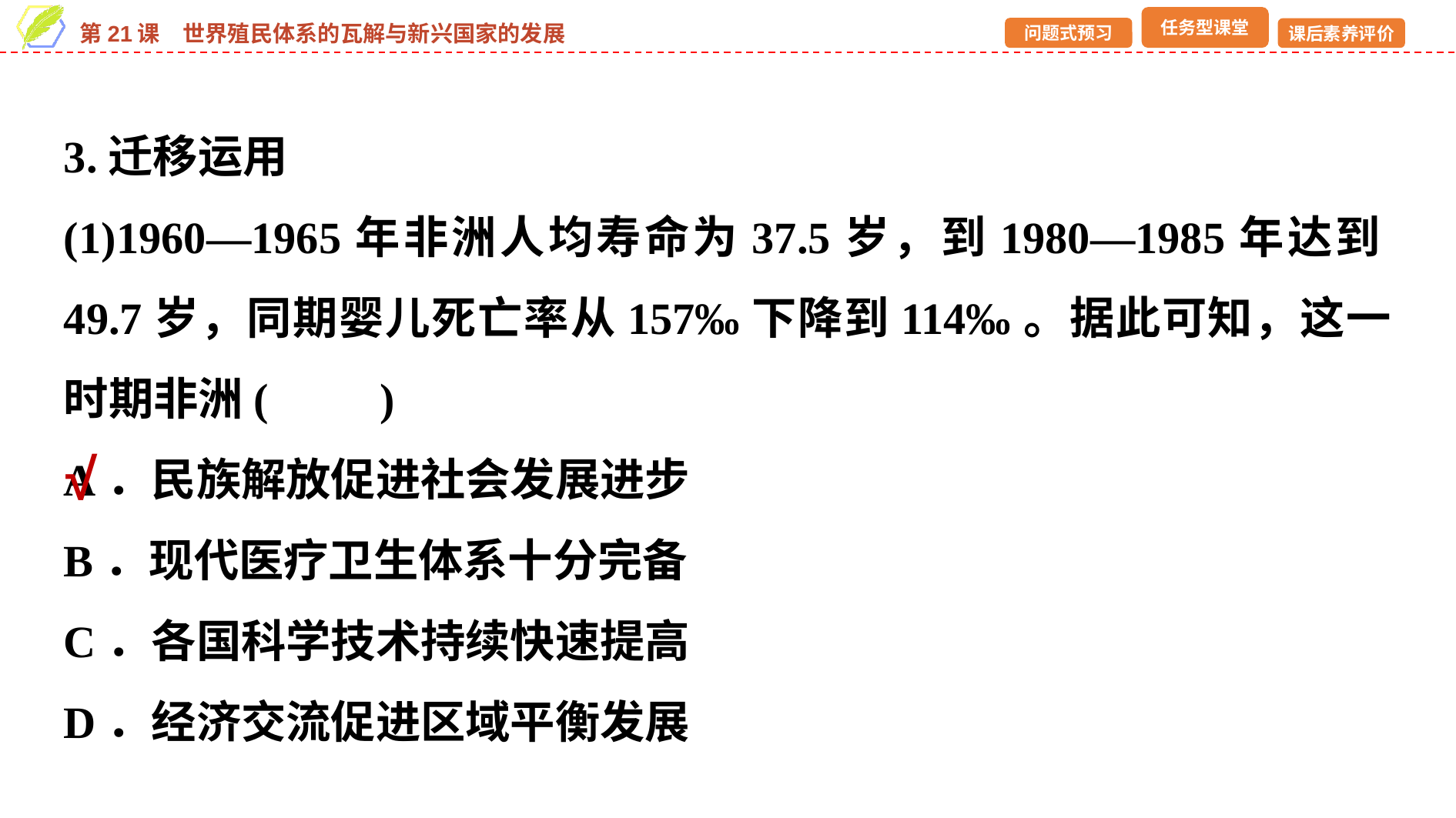

3.迁移运用
(1)1960—1965年非洲人均寿命为37.5岁，到1980—1985年达到49.7岁，同期婴儿死亡率从157‰下降到114‰。据此可知，这一时期非洲(　　)
A．民族解放促进社会发展进步
B．现代医疗卫生体系十分完备
C．各国科学技术持续快速提高
D．经济交流促进区域平衡发展
√